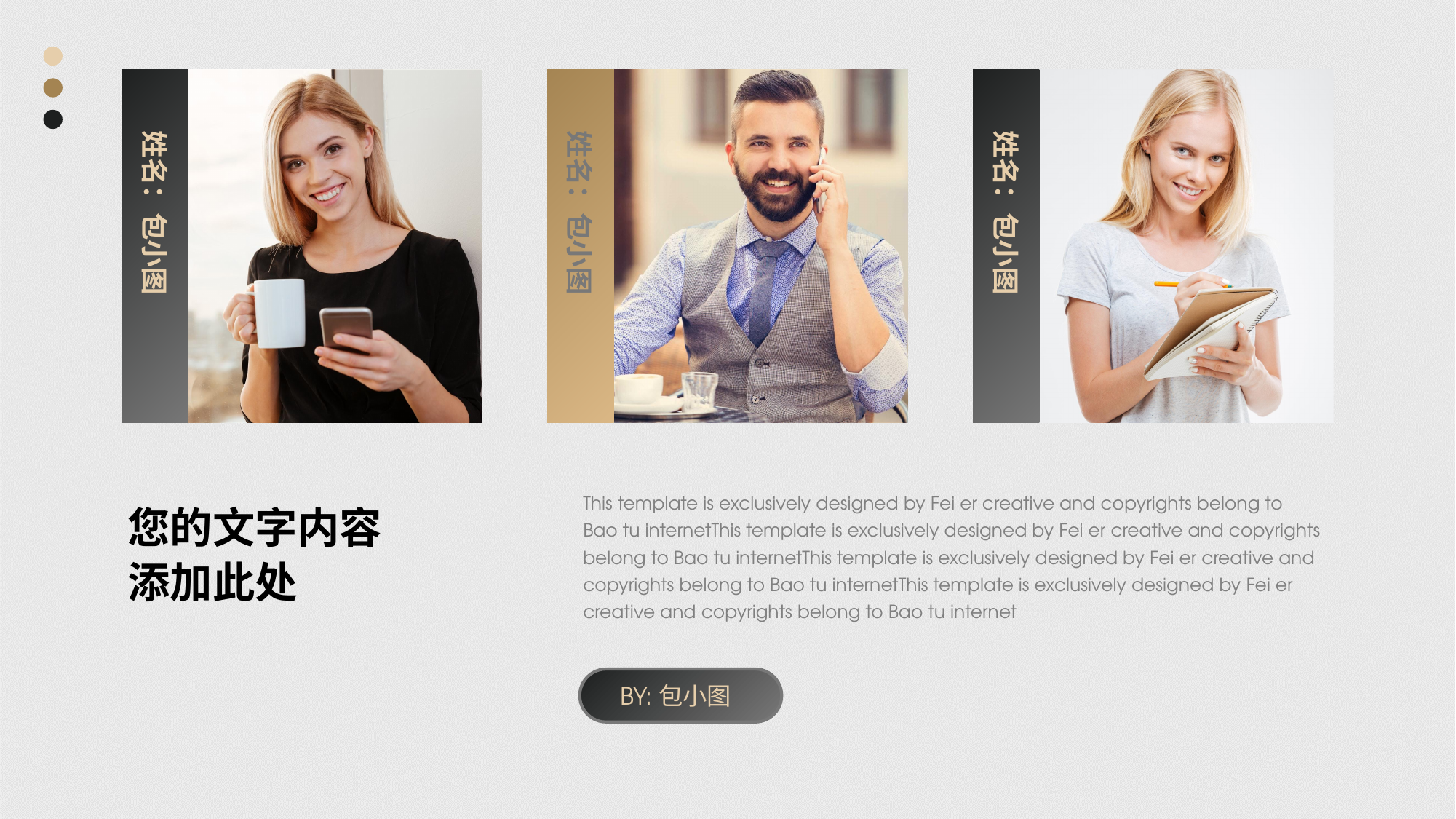

姓名：包小图
姓名：包小图
姓名：包小图
This template is exclusively designed by Fei er creative and copyrights belong to Bao tu internetThis template is exclusively designed by Fei er creative and copyrights belong to Bao tu internetThis template is exclusively designed by Fei er creative and copyrights belong to Bao tu internetThis template is exclusively designed by Fei er creative and copyrights belong to Bao tu internet
您的文字内容
添加此处

BY:包小图